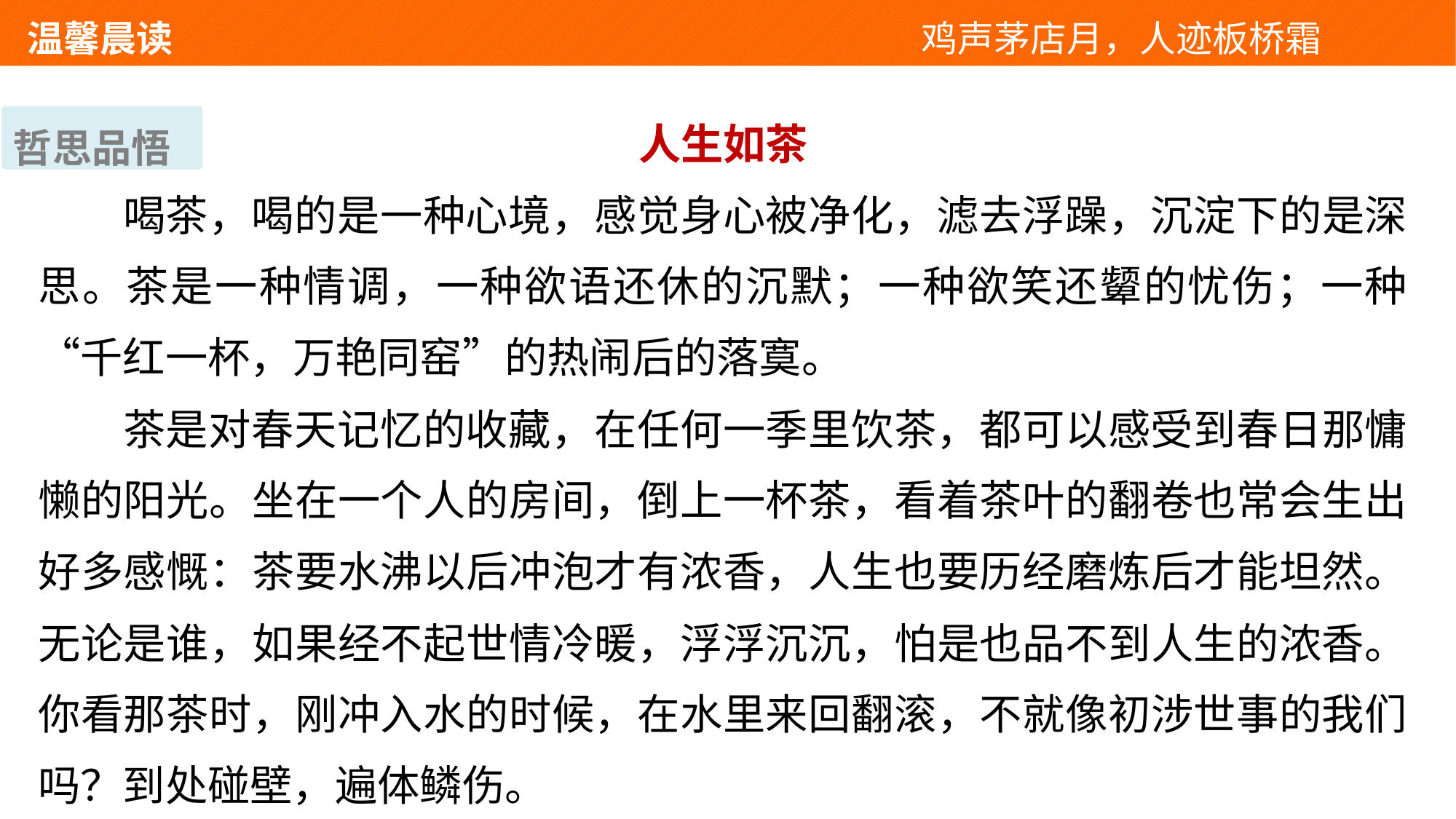

温馨晨读                                     　 　　　　　　　　　　　鸡声茅店月，人迹板桥霜
人生如茶
喝茶，喝的是一种心境，感觉身心被净化，滤去浮躁，沉淀下的是深思。茶是一种情调，一种欲语还休的沉默；一种欲笑还颦的忧伤；一种“千红一杯，万艳同窑”的热闹后的落寞。
茶是对春天记忆的收藏，在任何一季里饮茶，都可以感受到春日那慵懒的阳光。坐在一个人的房间，倒上一杯茶，看着茶叶的翻卷也常会生出好多感慨：茶要水沸以后冲泡才有浓香，人生也要历经磨炼后才能坦然。无论是谁，如果经不起世情冷暖，浮浮沉沉，怕是也品不到人生的浓香。你看那茶时，刚冲入水的时候，在水里来回翻滚，不就像初涉世事的我们吗？到处碰壁，遍体鳞伤。
哲思品悟